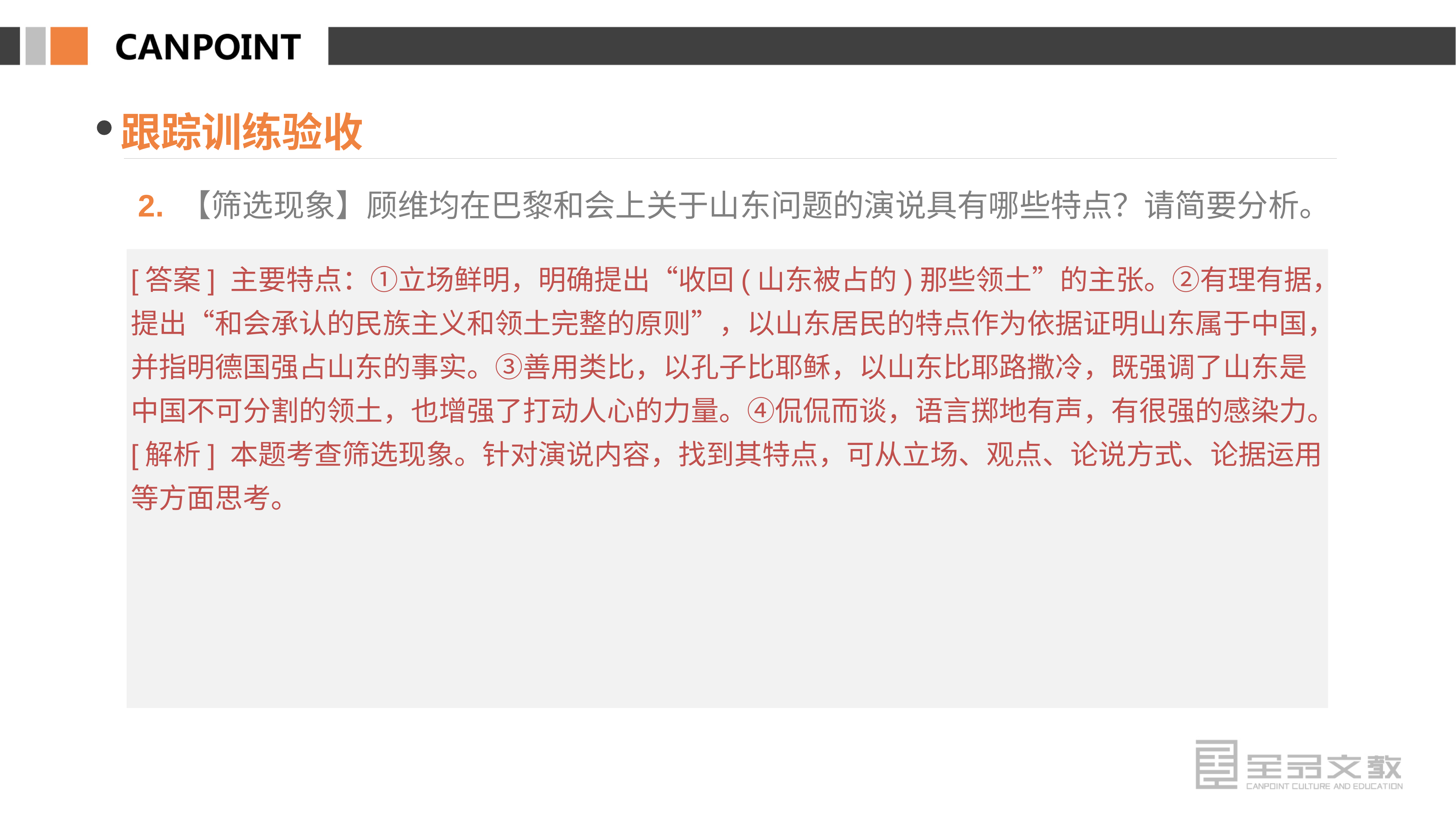

跟踪训练验收

 2. 【筛选现象】顾维均在巴黎和会上关于山东问题的演说具有哪些特点？请简要分析。

[答案] 主要特点：①立场鲜明，明确提出“收回(山东被占的)那些领土”的主张。②有理有据，提出“和会承认的民族主义和领土完整的原则”，以山东居民的特点作为依据证明山东属于中国，并指明德国强占山东的事实。③善用类比，以孔子比耶稣，以山东比耶路撒冷，既强调了山东是中国不可分割的领土，也增强了打动人心的力量。④侃侃而谈，语言掷地有声，有很强的感染力。
[解析] 本题考查筛选现象。针对演说内容，找到其特点，可从立场、观点、论说方式、论据运用等方面思考。